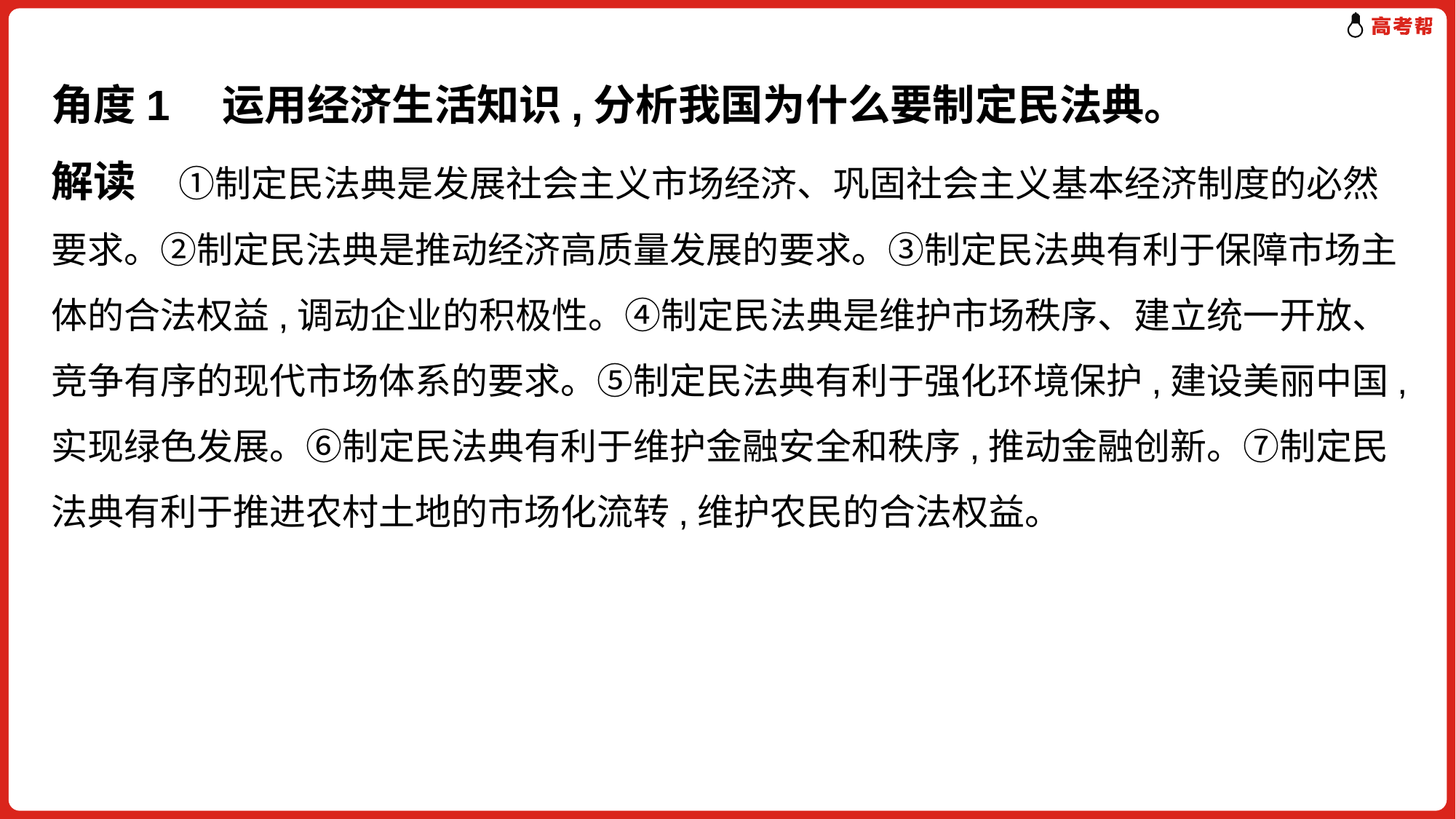

# 角度1　运用经济生活知识,分析我国为什么要制定民法典。 解读　①制定民法典是发展社会主义市场经济、巩固社会主义基本经济制度的必然要求。②制定民法典是推动经济高质量发展的要求。③制定民法典有利于保障市场主体的合法权益,调动企业的积极性。④制定民法典是维护市场秩序、建立统一开放、竞争有序的现代市场体系的要求。⑤制定民法典有利于强化环境保护,建设美丽中国,实现绿色发展。⑥制定民法典有利于维护金融安全和秩序,推动金融创新。⑦制定民法典有利于推进农村土地的市场化流转,维护农民的合法权益。